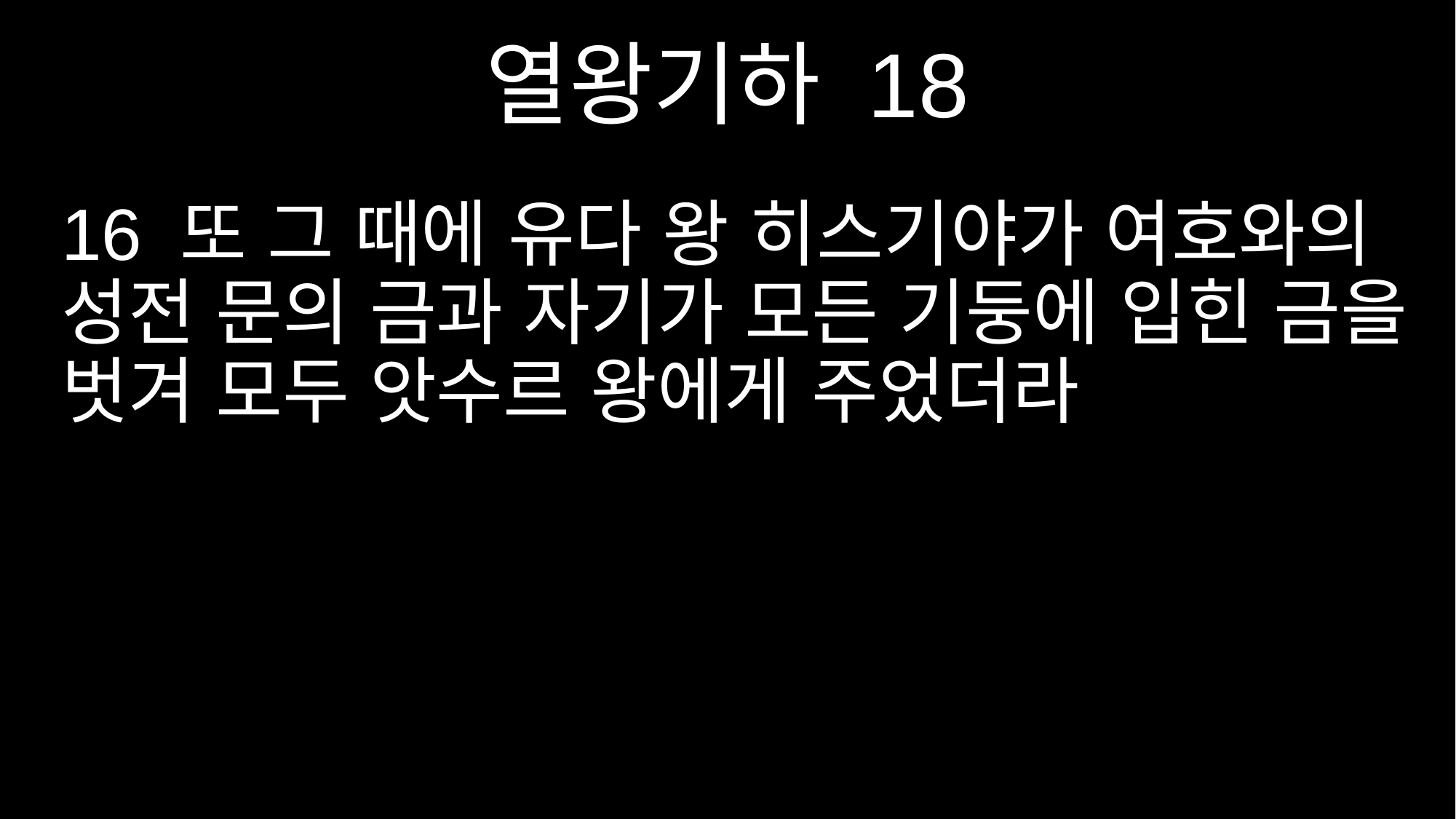

열왕기하 18
16 또 그 때에 유다 왕 히스기야가 여호와의 성전 문의 금과 자기가 모든 기둥에 입힌 금을 벗겨 모두 앗수르 왕에게 주었더라